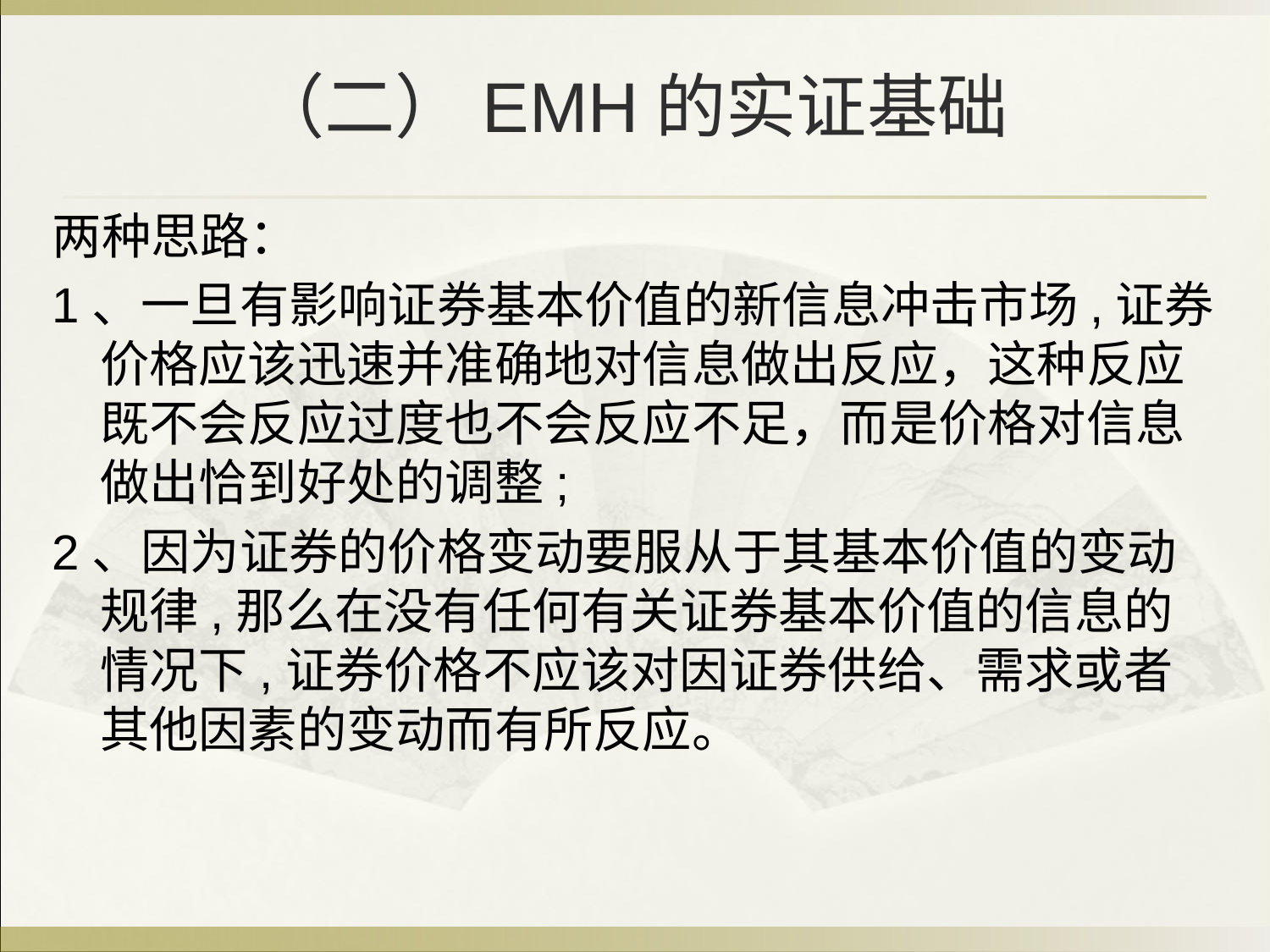

# （二）EMH的实证基础
两种思路：
1、一旦有影响证券基本价值的新信息冲击市场,证券价格应该迅速并准确地对信息做出反应，这种反应既不会反应过度也不会反应不足，而是价格对信息做出恰到好处的调整;
2、因为证券的价格变动要服从于其基本价值的变动规律,那么在没有任何有关证券基本价值的信息的情况下,证券价格不应该对因证券供给、需求或者其他因素的变动而有所反应。